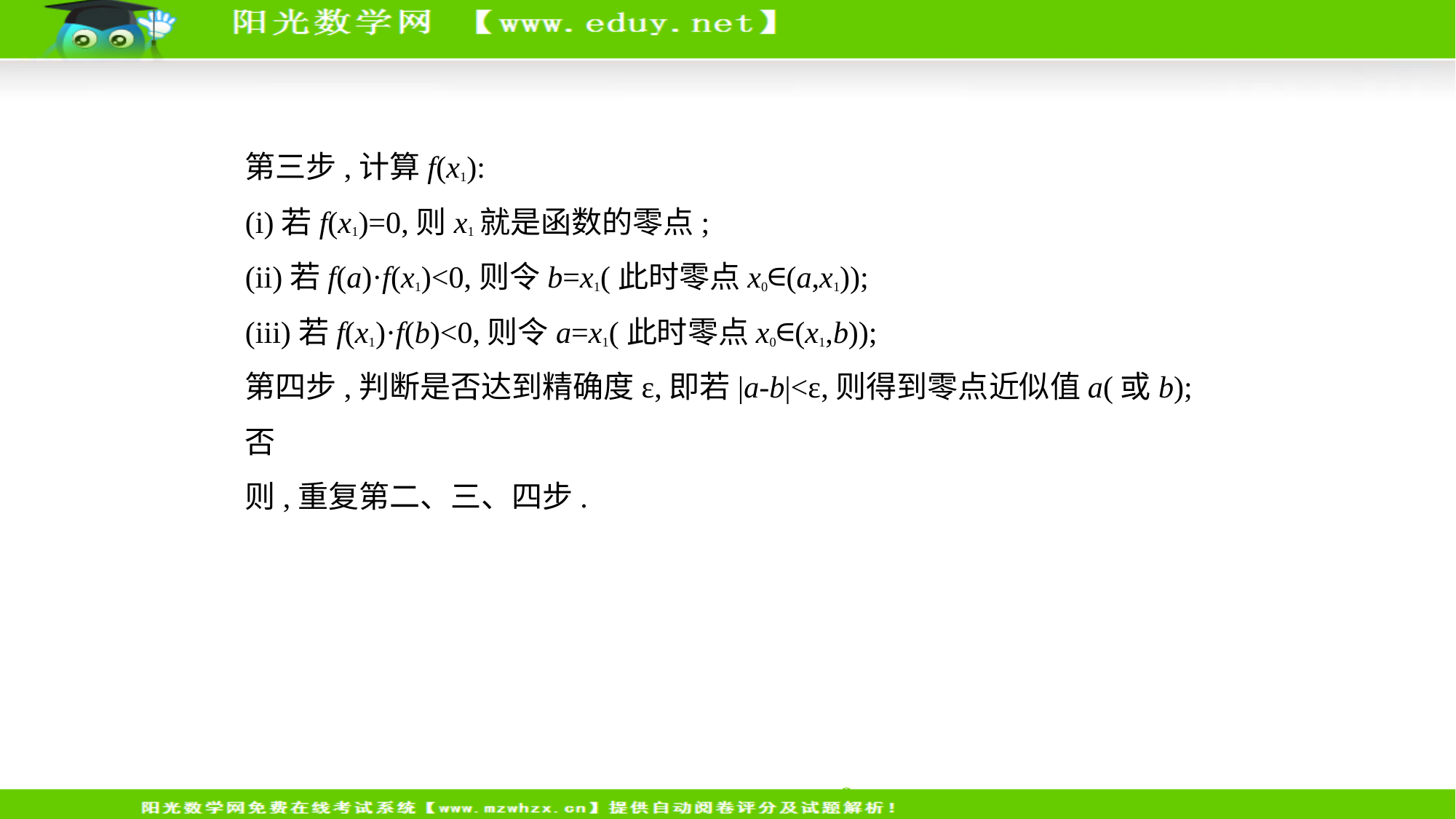

第三步,计算f(x1):
(i)若f(x1)=0,则x1就是函数的零点;
(ii)若f(a)·f(x1)<0,则令b=x1(此时零点x0∈(a,x1));
(iii)若f(x1)·f(b)<0,则令a=x1(此时零点x0∈(x1,b));
第四步,判断是否达到精确度ε,即若|a-b|<ε,则得到零点近似值a(或b);否
则,重复第二、三、四步.